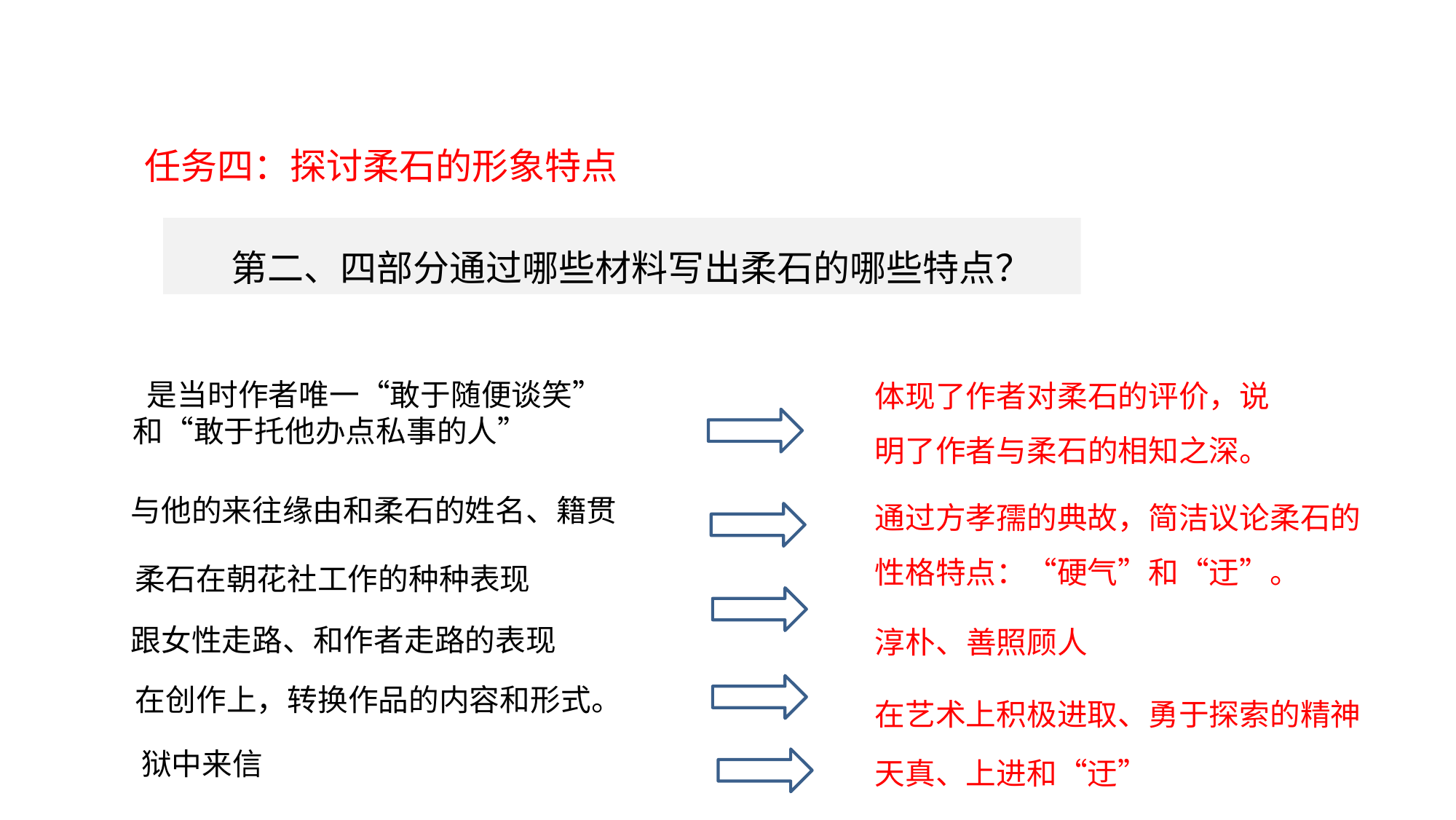

研读探究
任务四：探讨柔石的形象特点
  第二、四部分通过哪些材料写出柔石的哪些特点？
体现了作者对柔石的评价，说明了作者与柔石的相知之深。
 是当时作者唯一“敢于随便谈笑”和“敢于托他办点私事的人”

通过方孝孺的典故，简洁议论柔石的性格特点：“硬气”和“迂”。
与他的来往缘由和柔石的姓名、籍贯

柔石在朝花社工作的种种表现

淳朴、善照顾人
跟女性走路、和作者走路的表现
在艺术上积极进取、勇于探索的精神
在创作上，转换作品的内容和形式。

天真、上进和“迂”
 狱中来信

②单凭柔石与冯铿有交往和自己对冯铿的主观印象来推断柔石近来要做大部头小说，这一“疑”是没有根据的。③凭自己一时的主观印象，从而断定冯铿的“罗曼谛克”、“急于事功”是没有充分根据的。④两个青年人积极进取的可贵精神，使作者对自己原先的想法产生了怀疑，目的在于批判自己。疑心自己“偷懒的主张”，这个“疑心”是对上面两个“疑心”的否定。⑤只要学起来。⑥指“譬如使惯了刀的，这回要他耍棍，怎么能行呢”的主张。⑦不应“迁怒”。⑧严于解剖自己的精神。